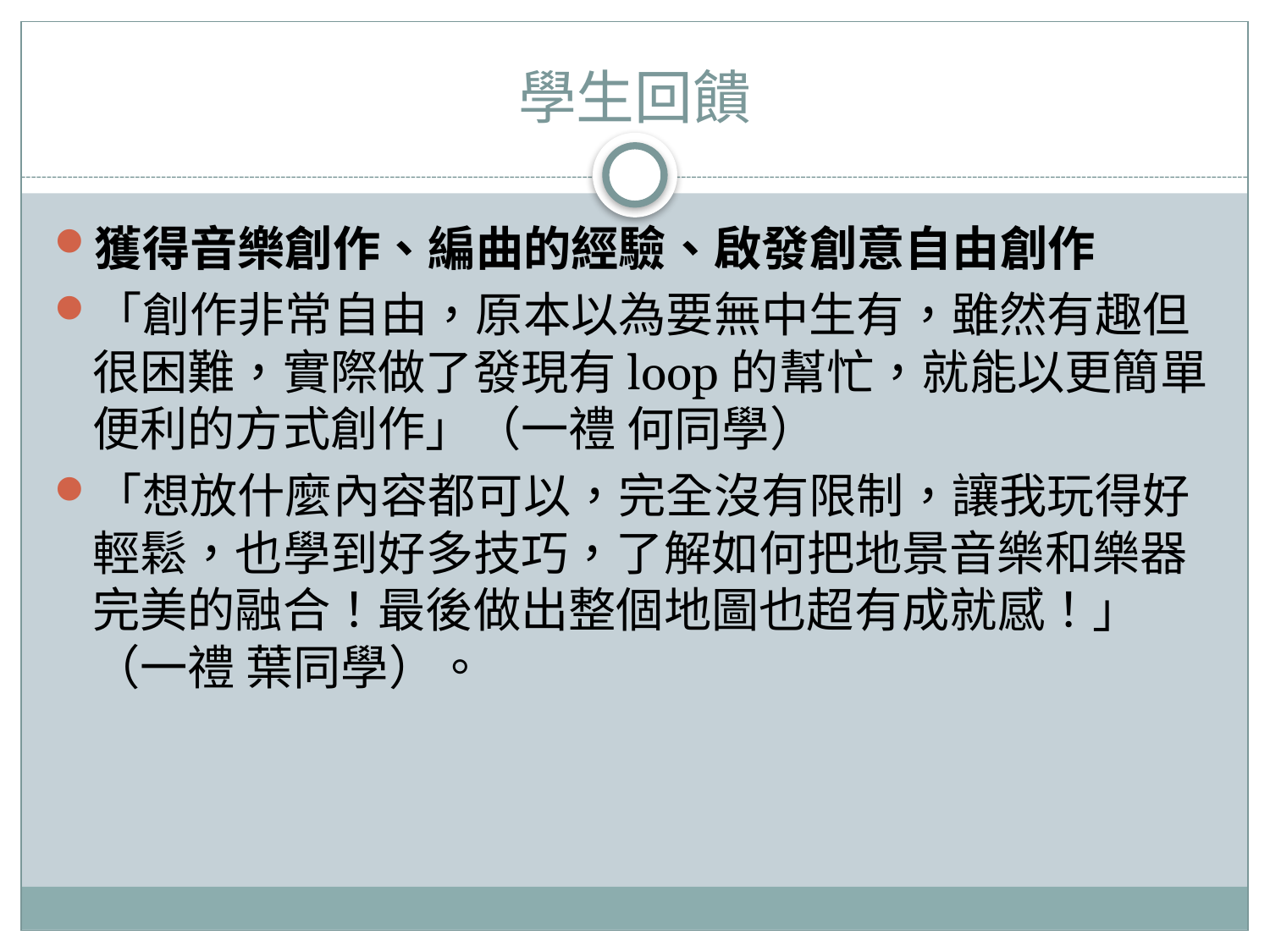

# 學生回饋
獲得音樂創作、編曲的經驗、啟發創意自由創作
「創作非常自由，原本以為要無中生有，雖然有趣但很困難，實際做了發現有loop的幫忙，就能以更簡單便利的方式創作」（一禮 何同學）
「想放什麼內容都可以，完全沒有限制，讓我玩得好輕鬆，也學到好多技巧，了解如何把地景音樂和樂器完美的融合！最後做出整個地圖也超有成就感！」（一禮 葉同學）。